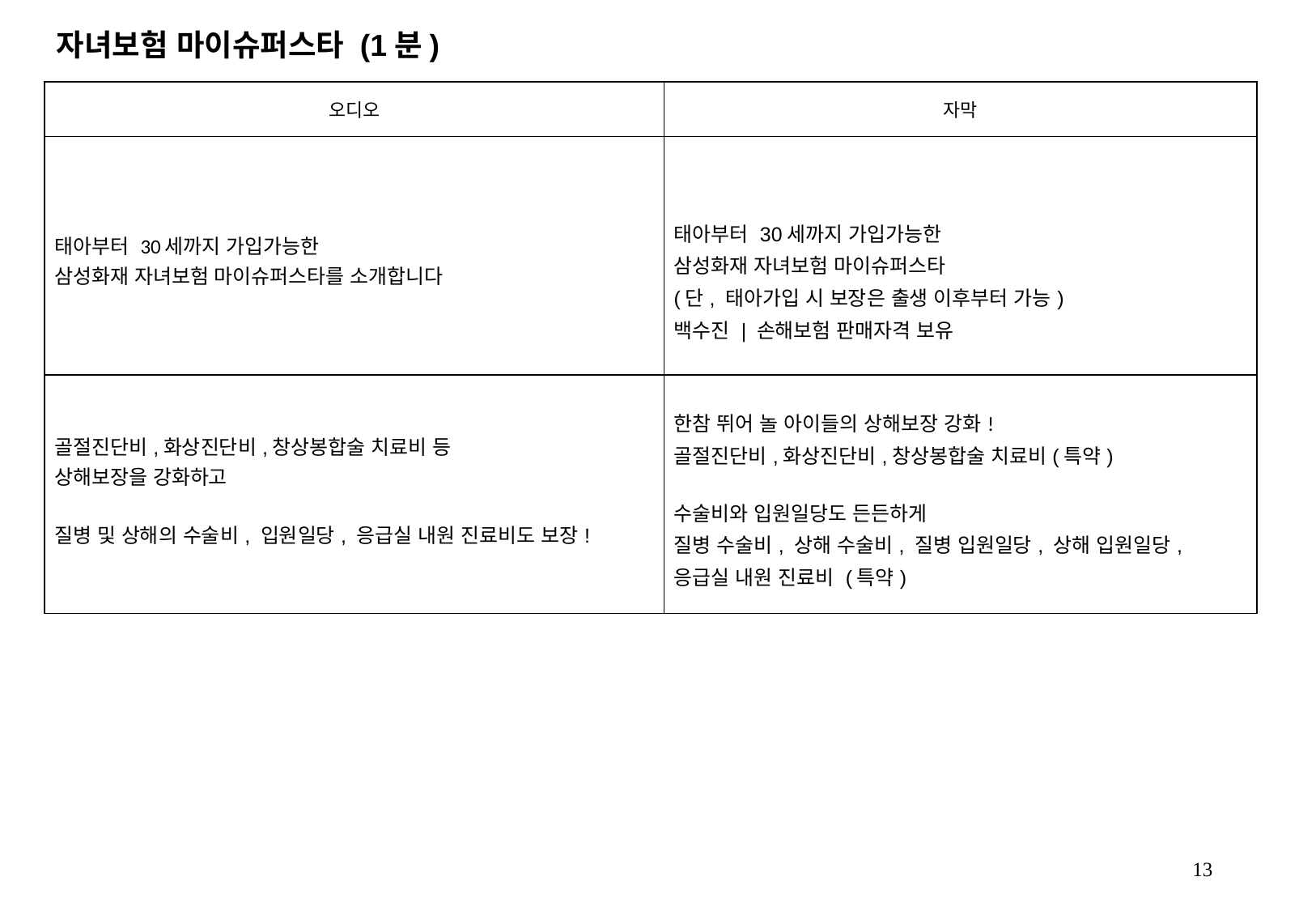

자녀보험 마이슈퍼스타 (1분)
| 오디오 | 자막 |
| --- | --- |
| 태아부터 30세까지 가입가능한 삼성화재 자녀보험 마이슈퍼스타를 소개합니다 | 태아부터 30세까지 가입가능한 삼성화재 자녀보험 마이슈퍼스타 (단, 태아가입 시 보장은 출생 이후부터 가능) 백수진 | 손해보험 판매자격 보유 |
| 골절진단비,화상진단비,창상봉합술 치료비 등 상해보장을 강화하고 질병 및 상해의 수술비, 입원일당, 응급실 내원 진료비도 보장! | 한참 뛰어 놀 아이들의 상해보장 강화! 골절진단비,화상진단비,창상봉합술 치료비(특약) 수술비와 입원일당도 든든하게 질병 수술비, 상해 수술비, 질병 입원일당, 상해 입원일당, 응급실 내원 진료비 (특약) |
13